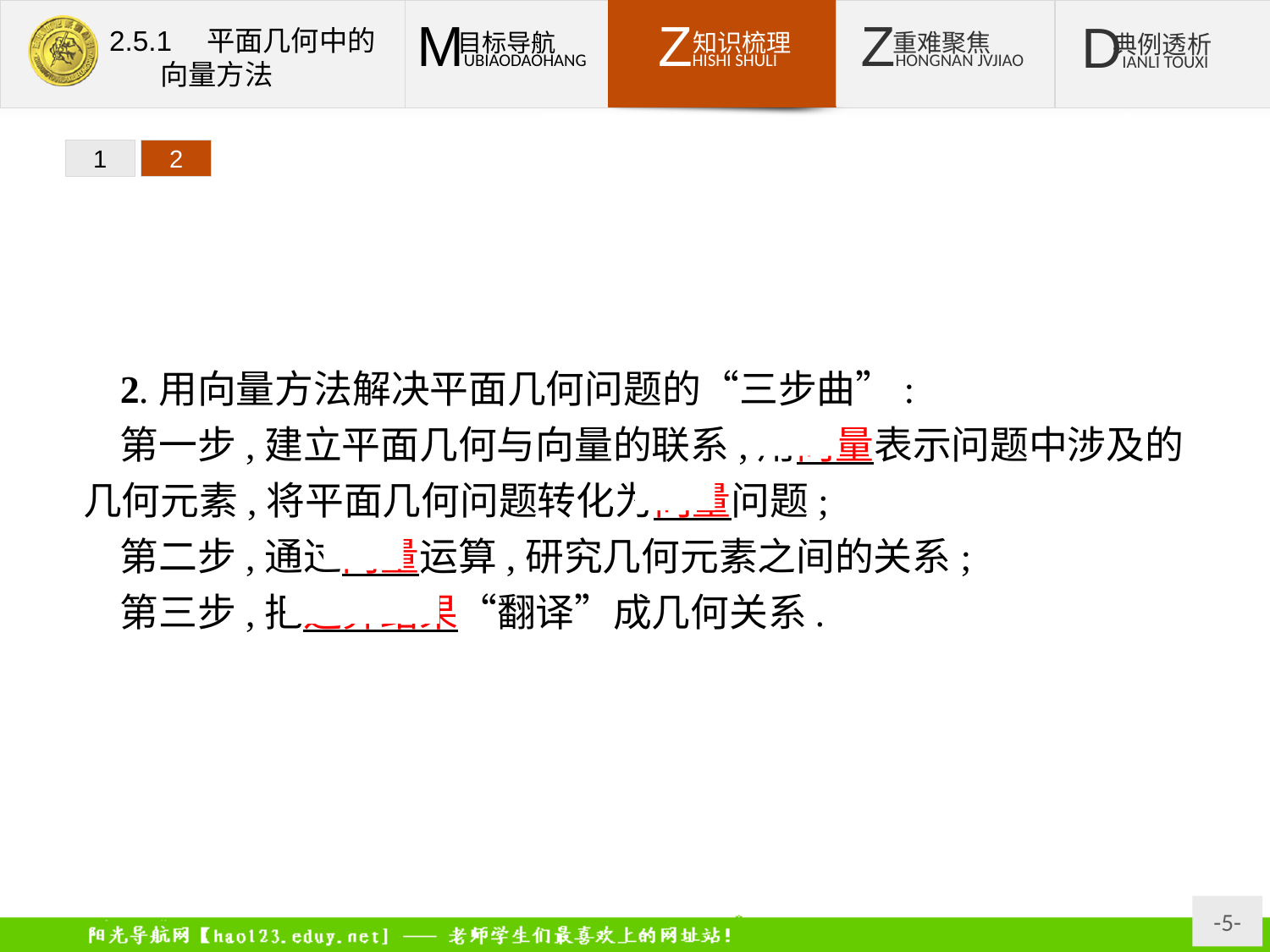

1
2
2.用向量方法解决平面几何问题的“三步曲”:
第一步,建立平面几何与向量的联系,用向量表示问题中涉及的几何元素,将平面几何问题转化为向量问题;
第二步,通过向量运算,研究几何元素之间的关系;
第三步,把运算结果“翻译”成几何关系.